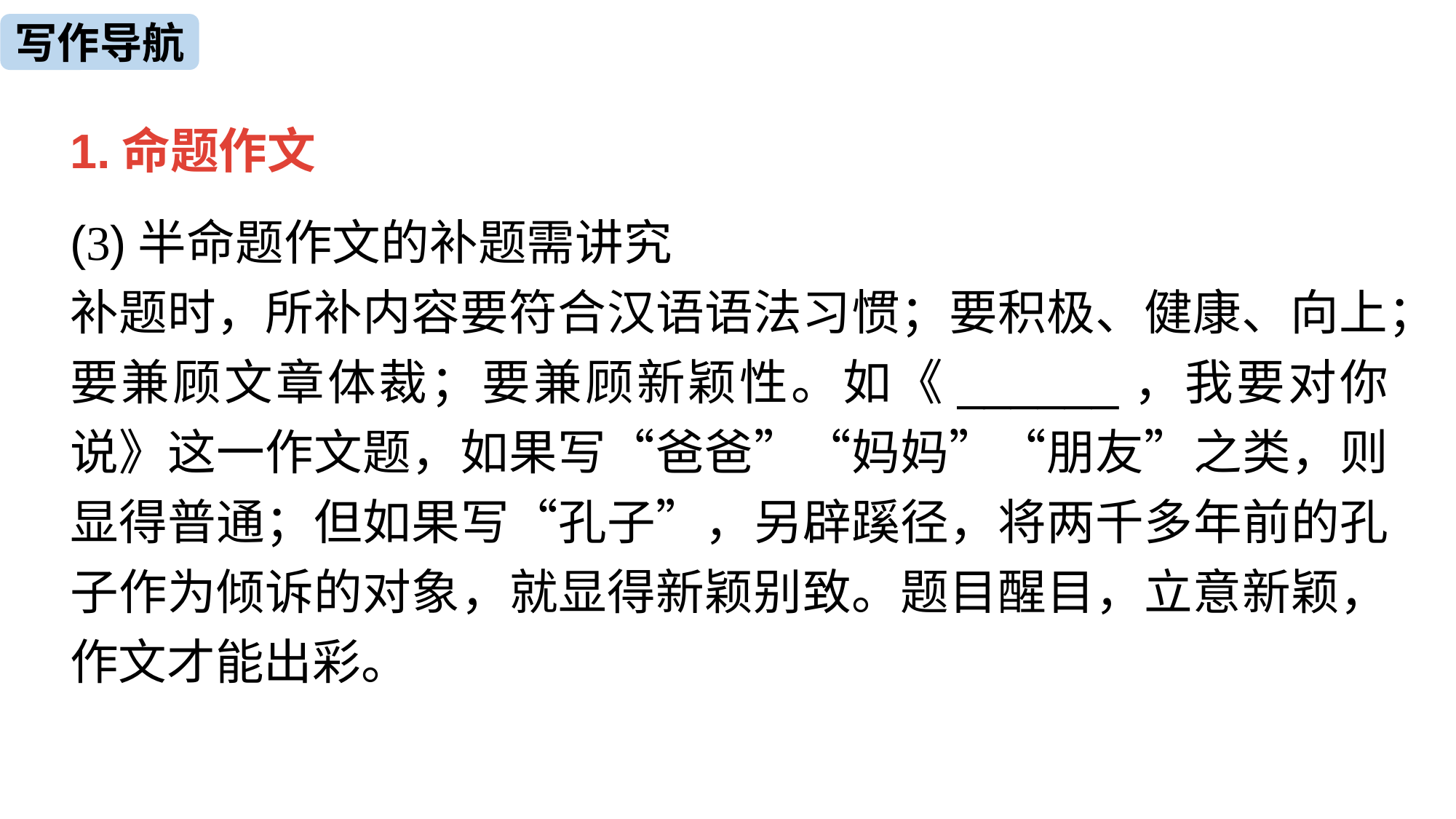

写作导航
1.命题作文
(3)半命题作文的补题需讲究
补题时，所补内容要符合汉语语法习惯；要积极、健康、向上；要兼顾文章体裁；要兼顾新颖性。如《______，我要对你说》这一作文题，如果写“爸爸”“妈妈”“朋友”之类，则显得普通；但如果写“孔子”，另辟蹊径，将两千多年前的孔子作为倾诉的对象，就显得新颖别致。题目醒目，立意新颖，作文才能出彩。